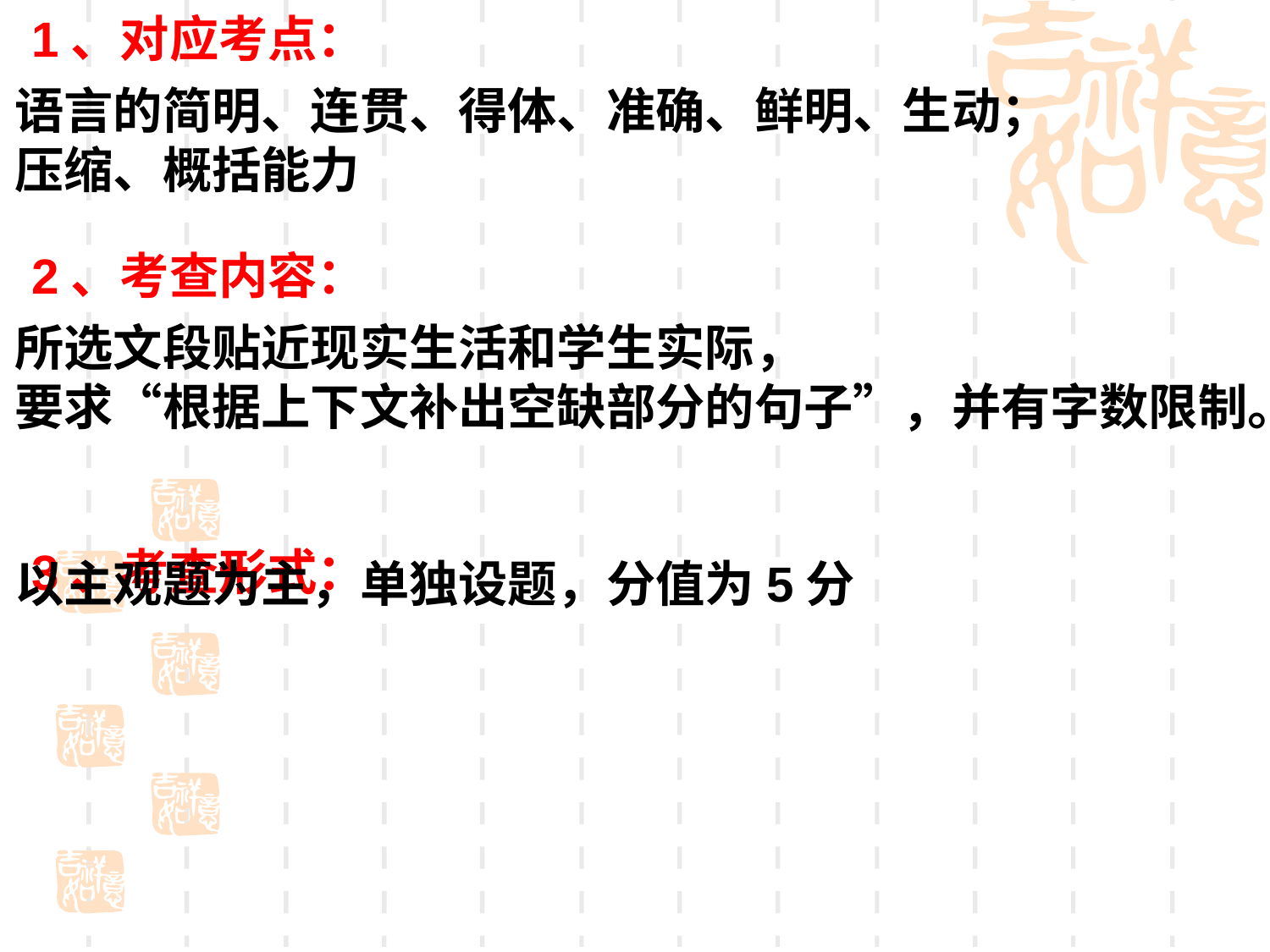

1、对应考点：

2、考查内容：

3、考查形式：

语言的简明、连贯、得体、准确、鲜明、生动；
压缩、概括能力

所选文段贴近现实生活和学生实际，
要求“根据上下文补出空缺部分的句子”，并有字数限制。

以主观题为主，单独设题，分值为5分